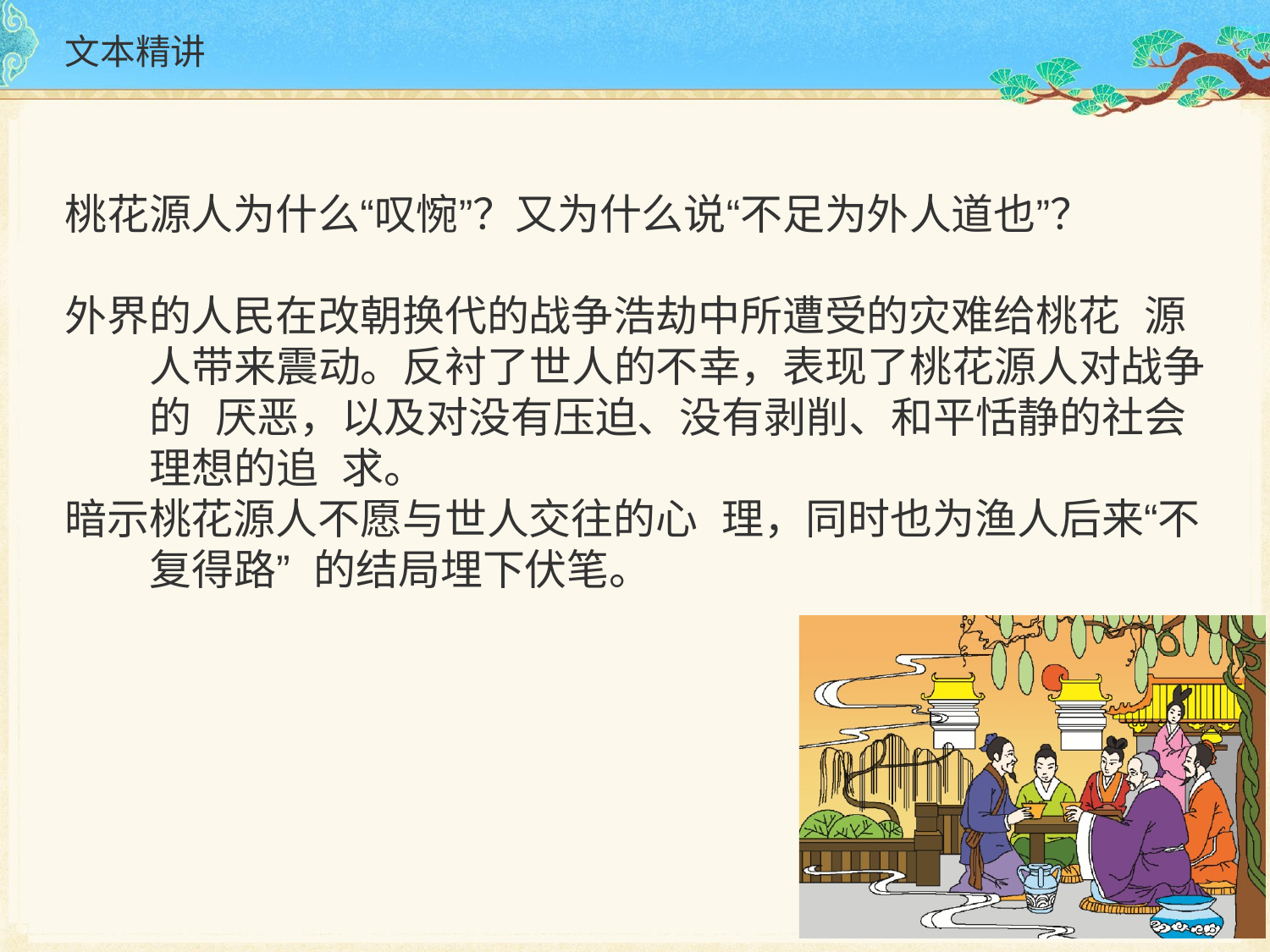

# 文本精讲
桃花源人为什么“叹惋”？又为什么说“不足为外人道也”？

外界的人民在改朝换代的战争浩劫中所遭受的灾难给桃花  源人带来震动。反衬了世人的不幸，表现了桃花源人对战争的  厌恶，以及对没有压迫、没有剥削、和平恬静的社会理想的追  求。
暗示桃花源人不愿与世人交往的心  理，同时也为渔人后来“不复得路”  的结局埋下伏笔。